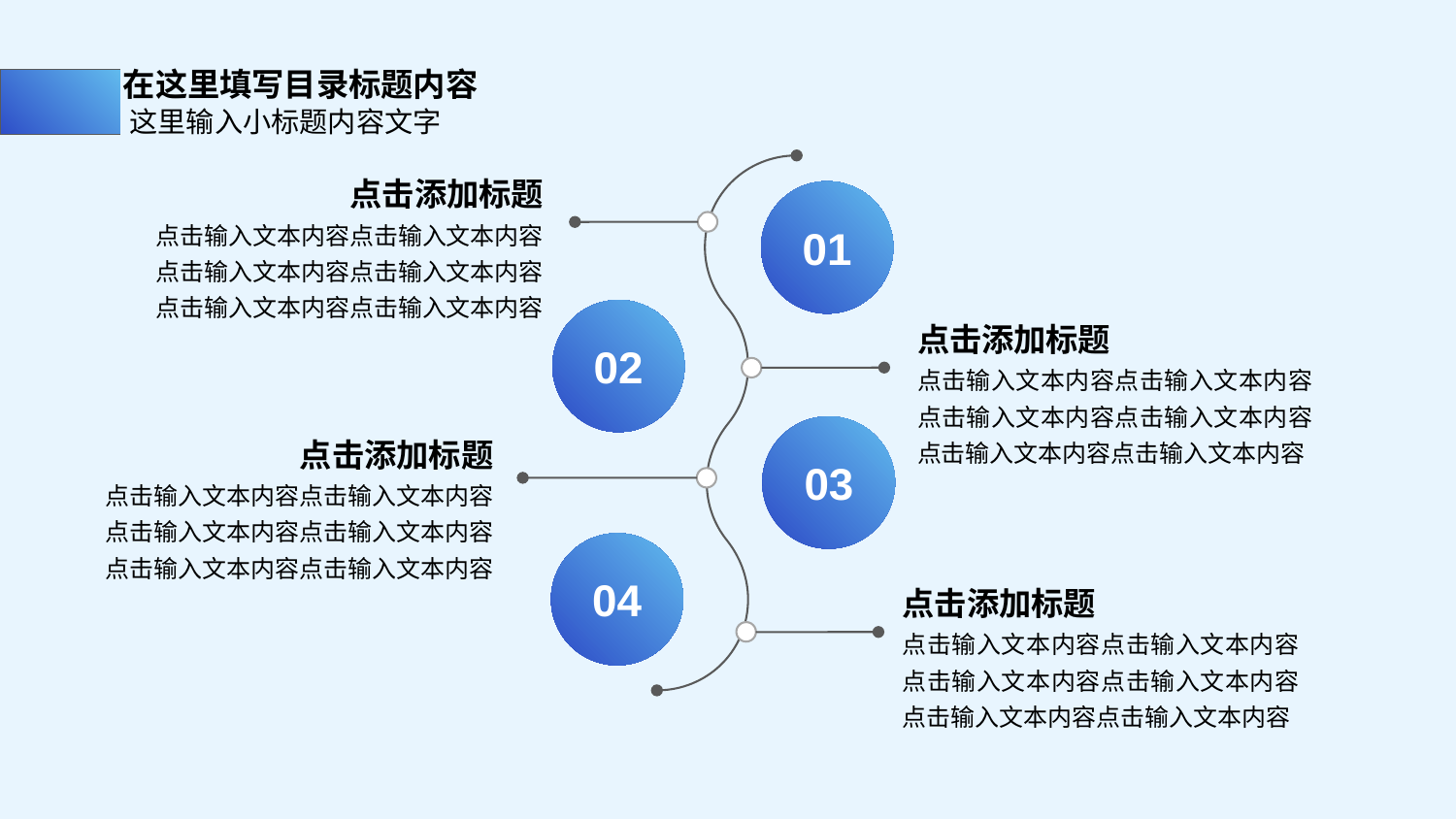

在这里填写目录标题内容

这里输入小标题内容文字

点击添加标题
01

点击输入文本内容点击输入文本内容点击输入文本内容点击输入文本内容点击输入文本内容点击输入文本内容

02

点击添加标题
点击输入文本内容点击输入文本内容点击输入文本内容点击输入文本内容点击输入文本内容点击输入文本内容

03
点击添加标题

点击输入文本内容点击输入文本内容点击输入文本内容点击输入文本内容点击输入文本内容点击输入文本内容

04
点击添加标题
点击输入文本内容点击输入文本内容点击输入文本内容点击输入文本内容点击输入文本内容点击输入文本内容